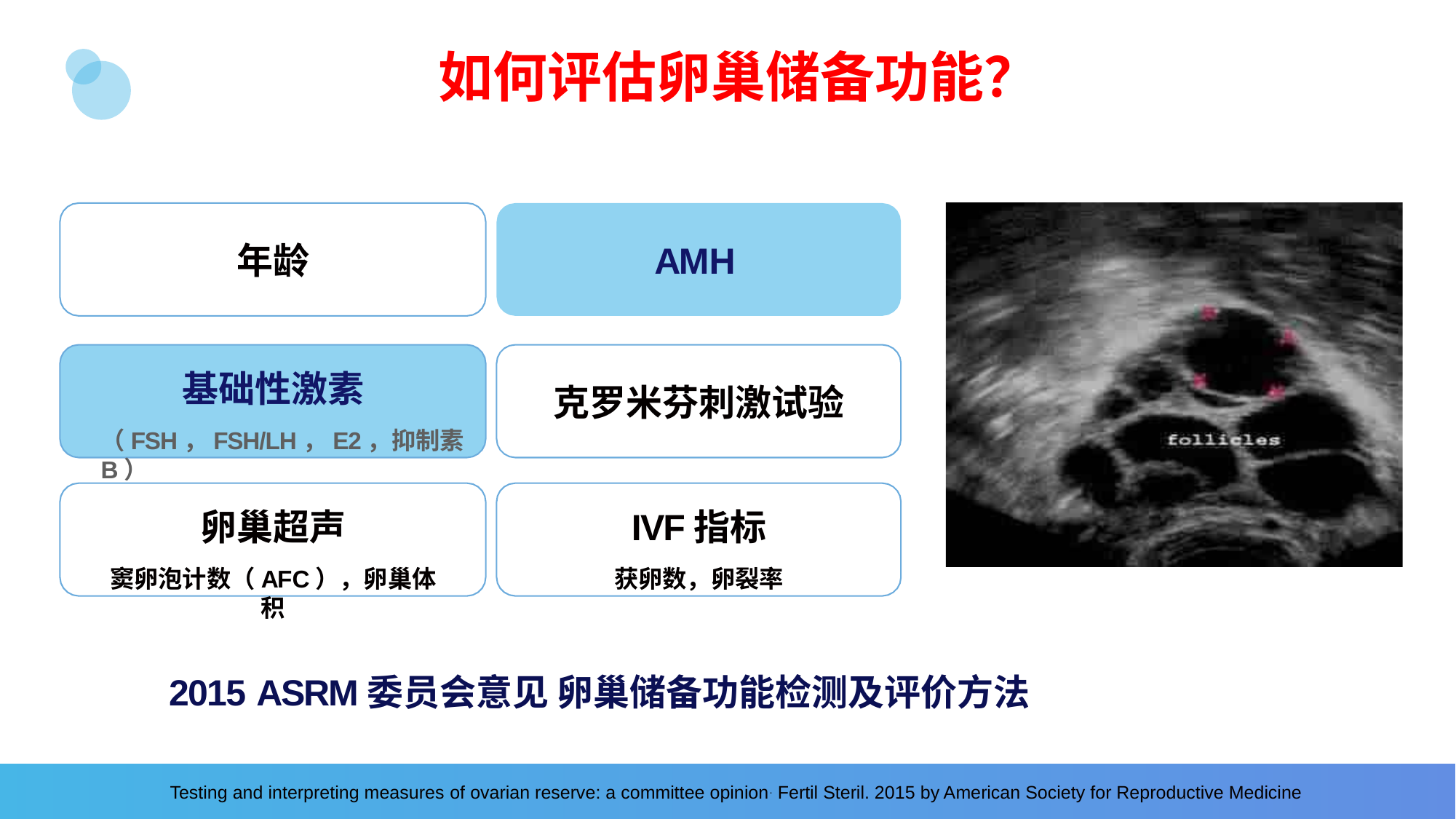

# 如何评估卵巢储备功能？

年龄
AMH
基础性激素
（FSH，FSH/LH，E2，抑制素B）

克罗米芬刺激试验
卵巢超声
窦卵泡计数（AFC），卵巢体积
IVF指标
获卵数，卵裂率

2015 ASRM委员会意见 卵巢储备功能检测及评价方法
Testing and interpreting measures of ovarian reserve: a committee opinion. Fertil Steril. 2015 by American Society for Reproductive Medicine